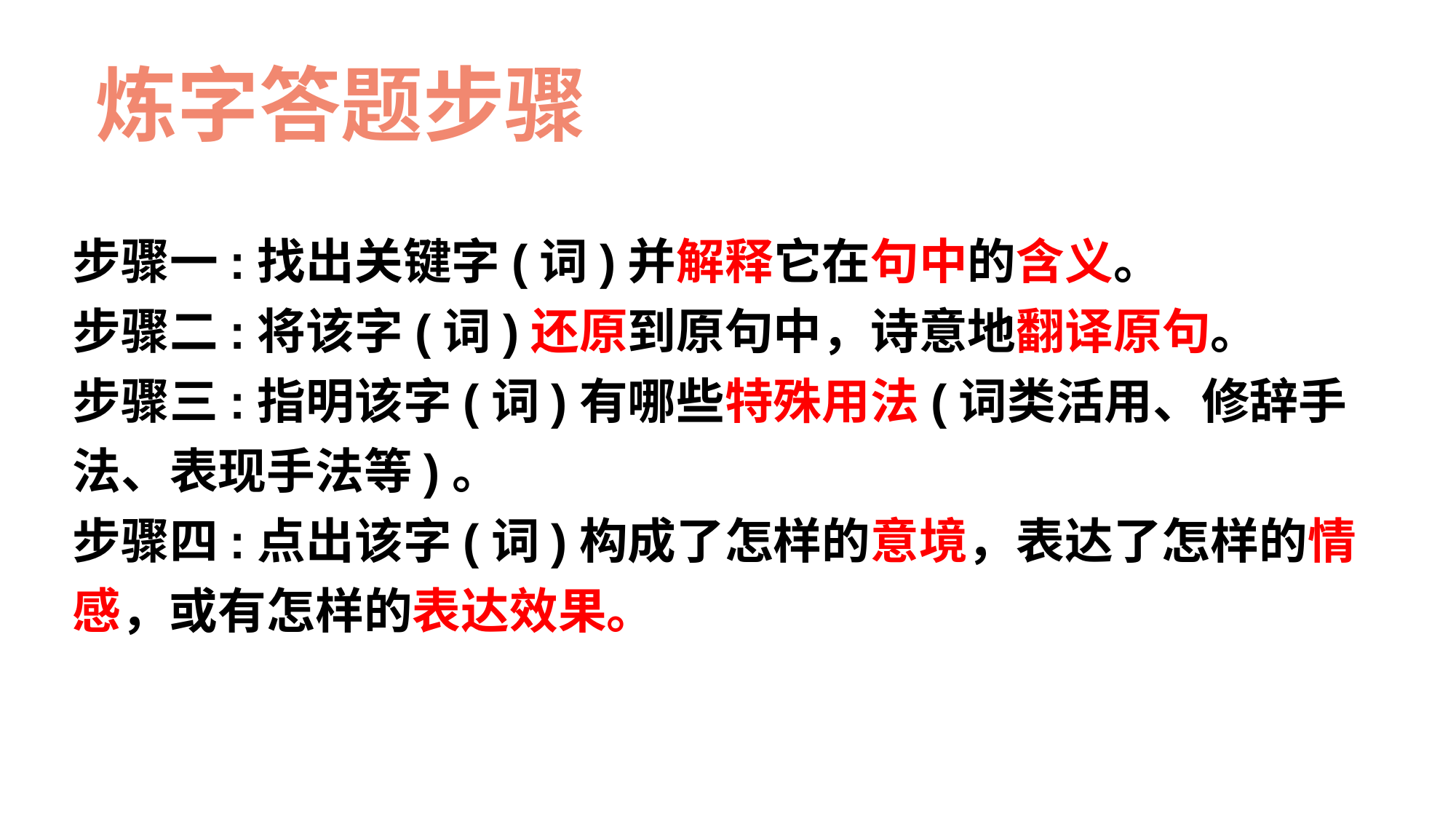

炼字答题步骤
步骤一:找出关键字(词)并解释它在句中的含义。
步骤二:将该字(词)还原到原句中，诗意地翻译原句。
步骤三:指明该字(词)有哪些特殊用法(词类活用、修辞手法、表现手法等)。
步骤四:点出该字(词)构成了怎样的意境，表达了怎样的情感，或有怎样的表达效果。